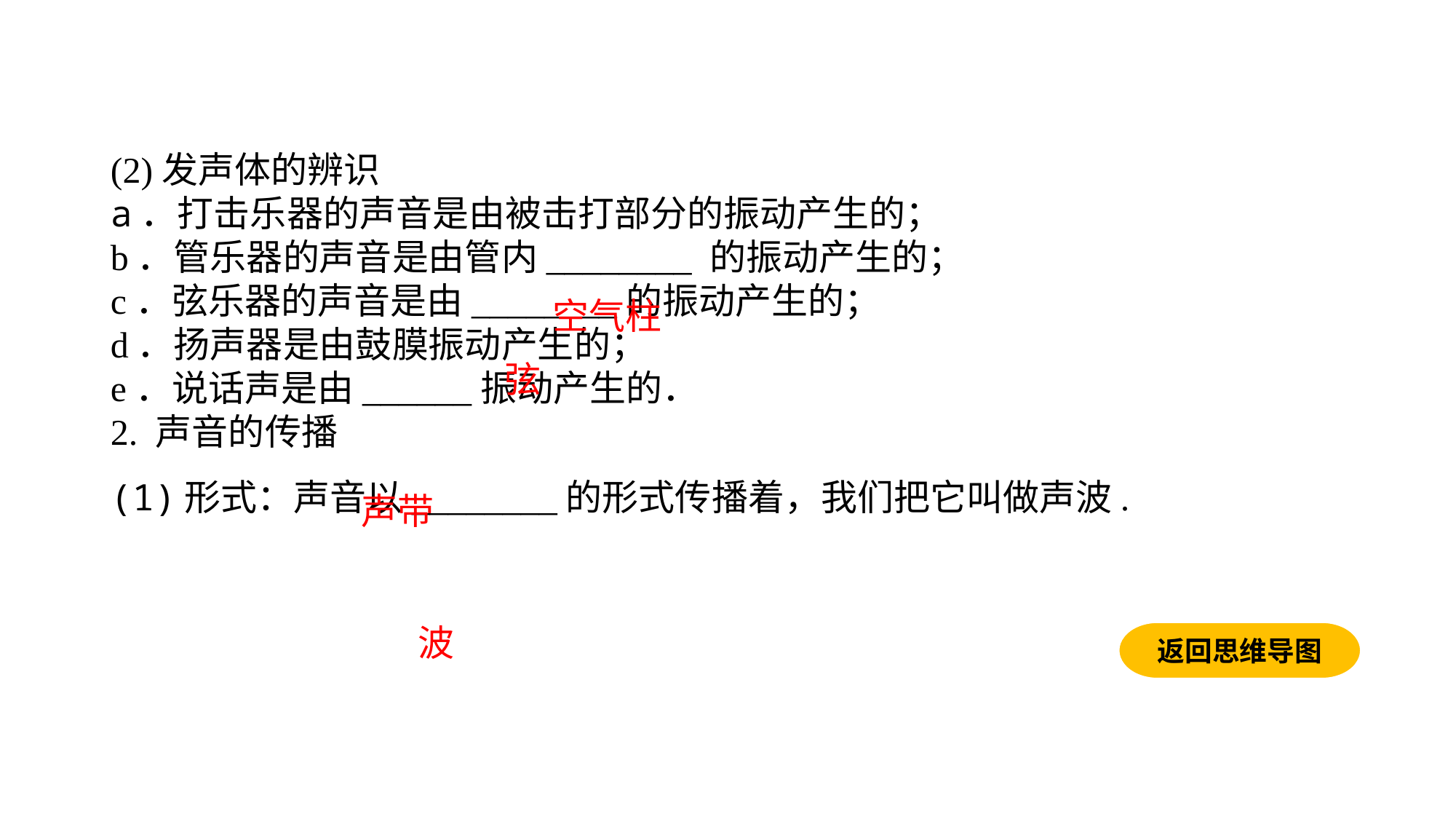

(2)发声体的辨识a．打击乐器的声音是由被击打部分的振动产生的；b．管乐器的声音是由管内________ 的振动产生的；c．弦乐器的声音是由________的振动产生的；d．扬声器是由鼓膜振动产生的；e．说话声是由______振动产生的．2. 声音的传播(1)形式：声音以________的形式传播着，我们把它叫做声波.
空气柱
弦
声带
波
返回思维导图